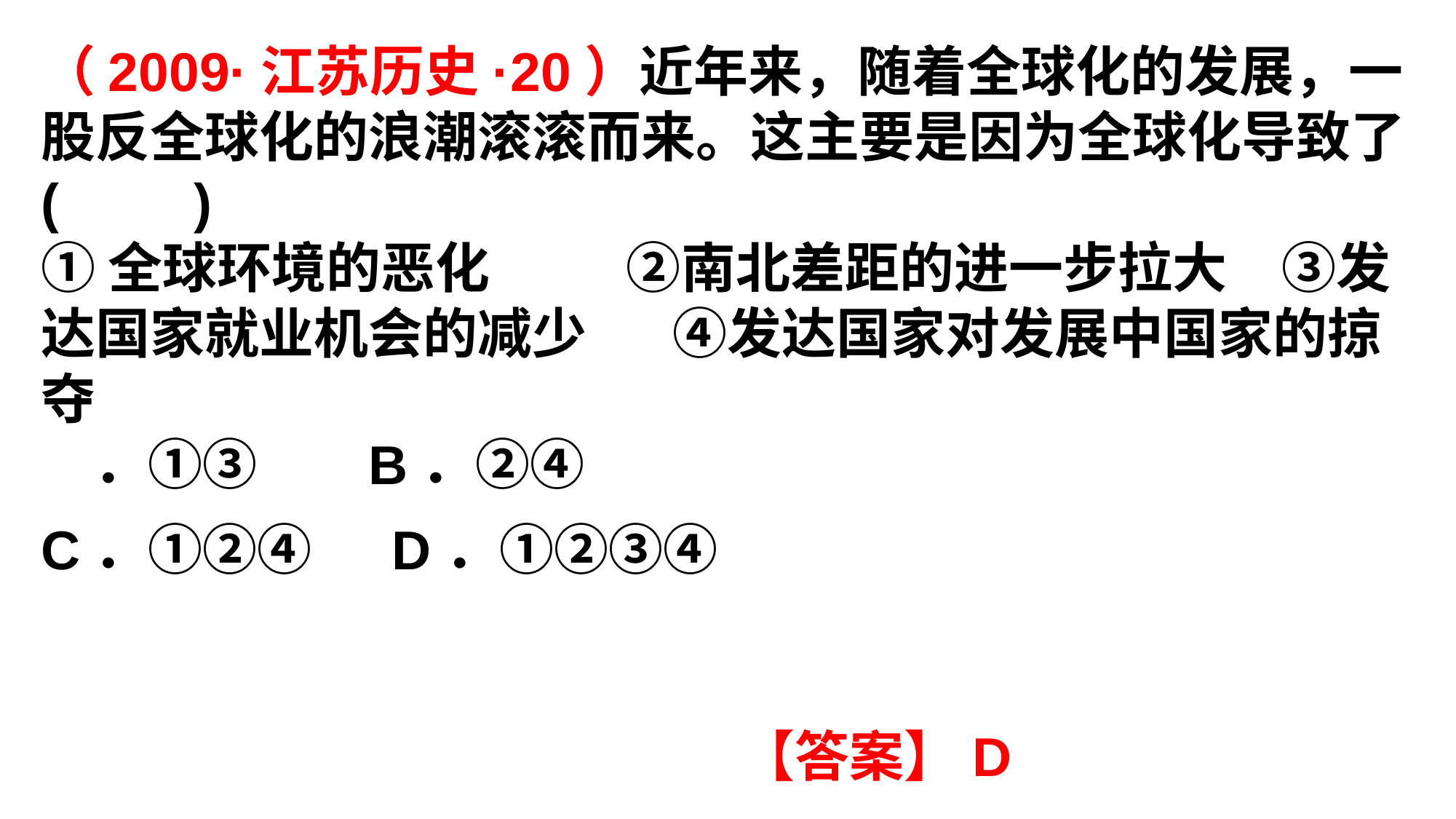

（2009·江苏历史·20）近年来，随着全球化的发展，一股反全球化的浪潮滚滚而来。这主要是因为全球化导致了(　　)①全球环境的恶化           ②南北差距的进一步拉大高③发达国家就业机会的减少       ④发达国家对发展中国家的掠夺高考资源网A．①③ 	B．②④               C．①②④ 	D．①②③④
【答案】D